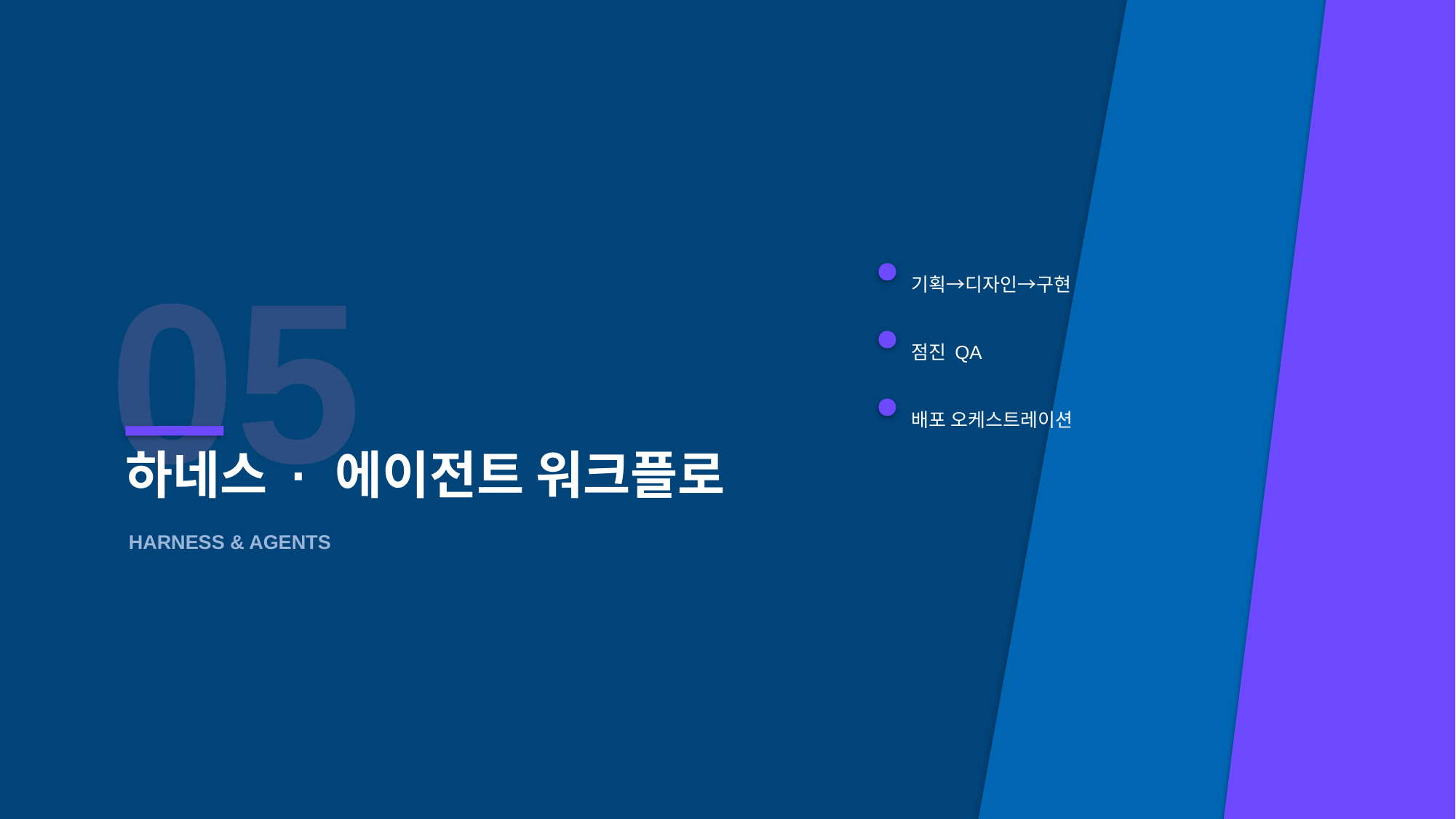

05
기획→디자인→구현

점진 QA

배포 오케스트레이션

하네스 · 에이전트 워크플로
HARNESS & AGENTS